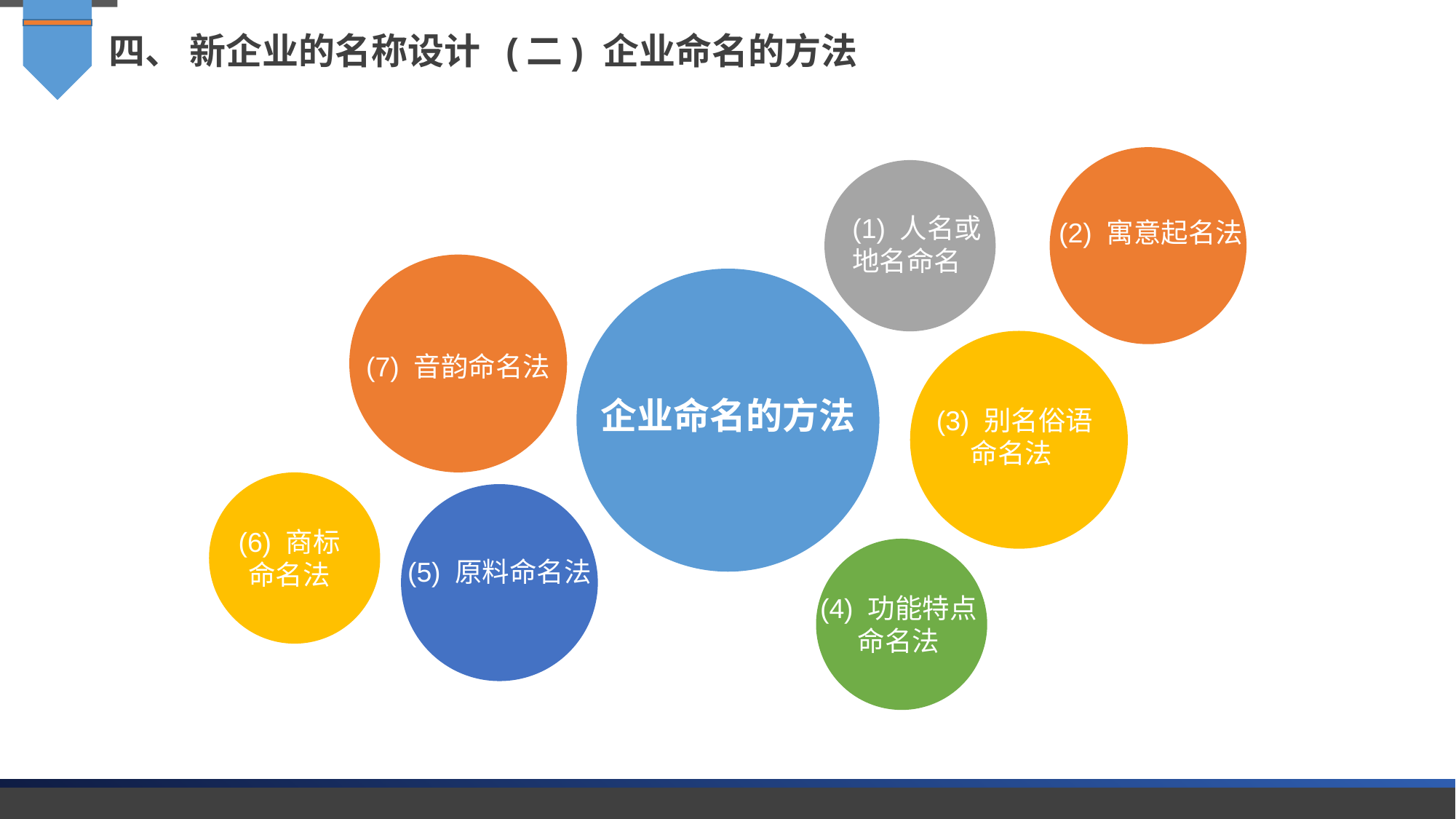

四、 新企业的名称设计  (二) 企业命名的方法

(1) 人名或地名命名
(2) 寓意起名法

(7) 音韵命名法
企业命名的方法
(3) 别名俗语
命名法

(6) 商标
命名法

(5) 原料命名法
(4) 功能特点
命名法